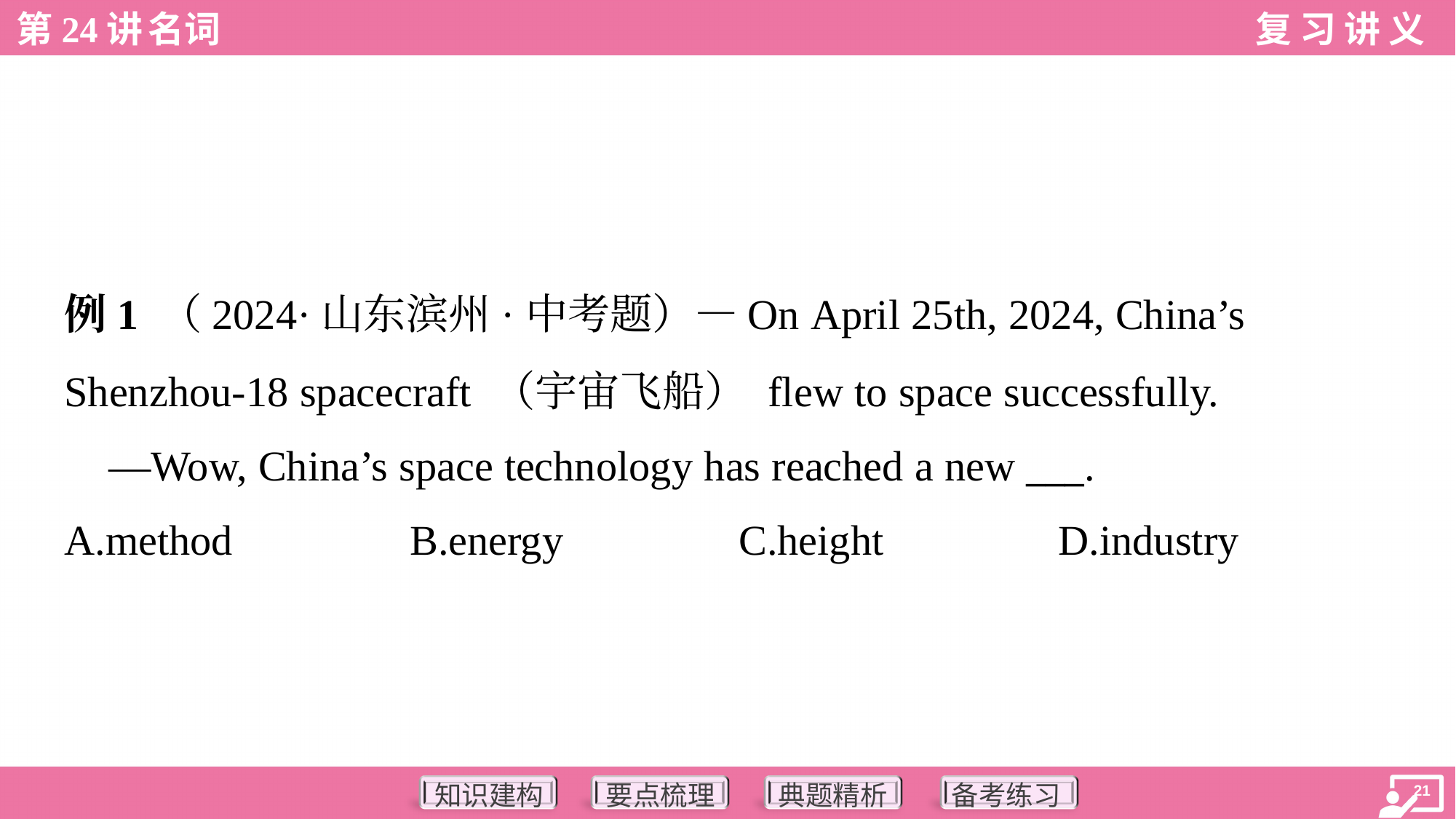

例1 （2024·山东滨州·中考题）—On April 25th, 2024, China’s
Shenzhou-18 spacecraft （宇宙飞船） flew to space successfully.
    —Wow, China’s space technology has reached a new ___.
A.method	B.energy	C.height	D.industry